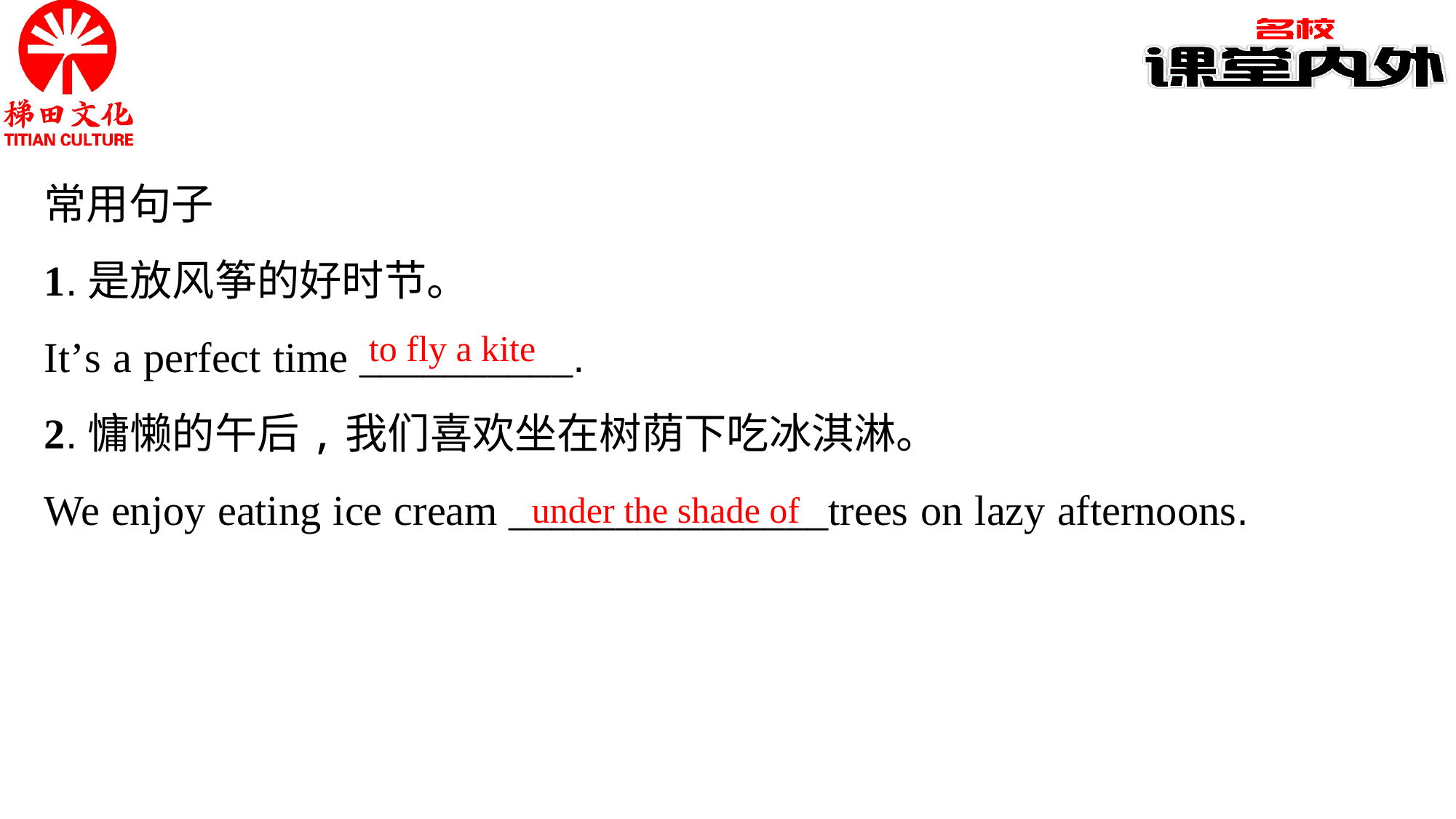

常用句子
1.是放风筝的好时节。
It’s a perfect time __________.
2.慵懒的午后,我们喜欢坐在树荫下吃冰淇淋。
We enjoy eating ice cream _______________trees on lazy afternoons.
to fly a kite
under the shade of